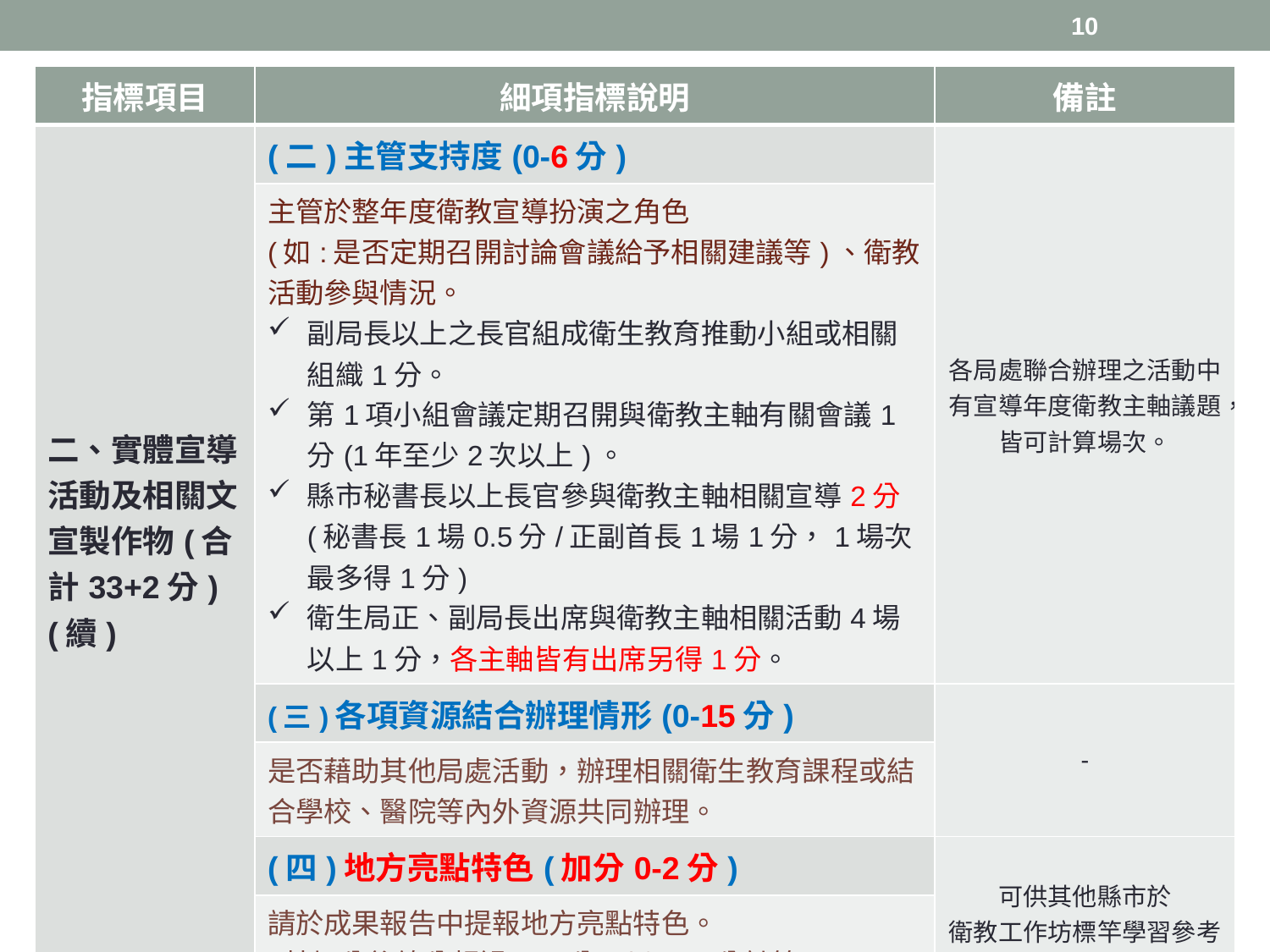

10
| 指標項目 | 細項指標說明 | 備註 |
| --- | --- | --- |
| 二、實體宣導活動及相關文宣製作物(合計33+2分) (續) | (二)主管支持度(0-6分) | 各局處聯合辦理之活動中有宣導年度衛教主軸議題，皆可計算場次。 |
|  | 主管於整年度衛教宣導扮演之角色 (如:是否定期召開討論會議給予相關建議等)、衛教活動參與情況。 副局長以上之長官組成衛生教育推動小組或相關組織1分。 第1項小組會議定期召開與衛教主軸有關會議1分(1年至少2次以上)。 縣市秘書長以上長官參與衛教主軸相關宣導2分(秘書長1場0.5分/正副首長1場1分，1場次最多得1分) 衛生局正、副局長出席與衛教主軸相關活動4場以上1分，各主軸皆有出席另得1分。 |  |
|  | (三)各項資源結合辦理情形(0-15分) | - |
|  | 是否藉助其他局處活動，辦理相關衛生教育課程或結合學校、醫院等內外資源共同辦理。 |  |
|  | (四)地方亮點特色(加分0-2分) | 可供其他縣市於 衛教工作坊標竿學習參考 |
|  | 請於成果報告中提報地方亮點特色。 (若加分後總分超過100分，以100分計算) |  |